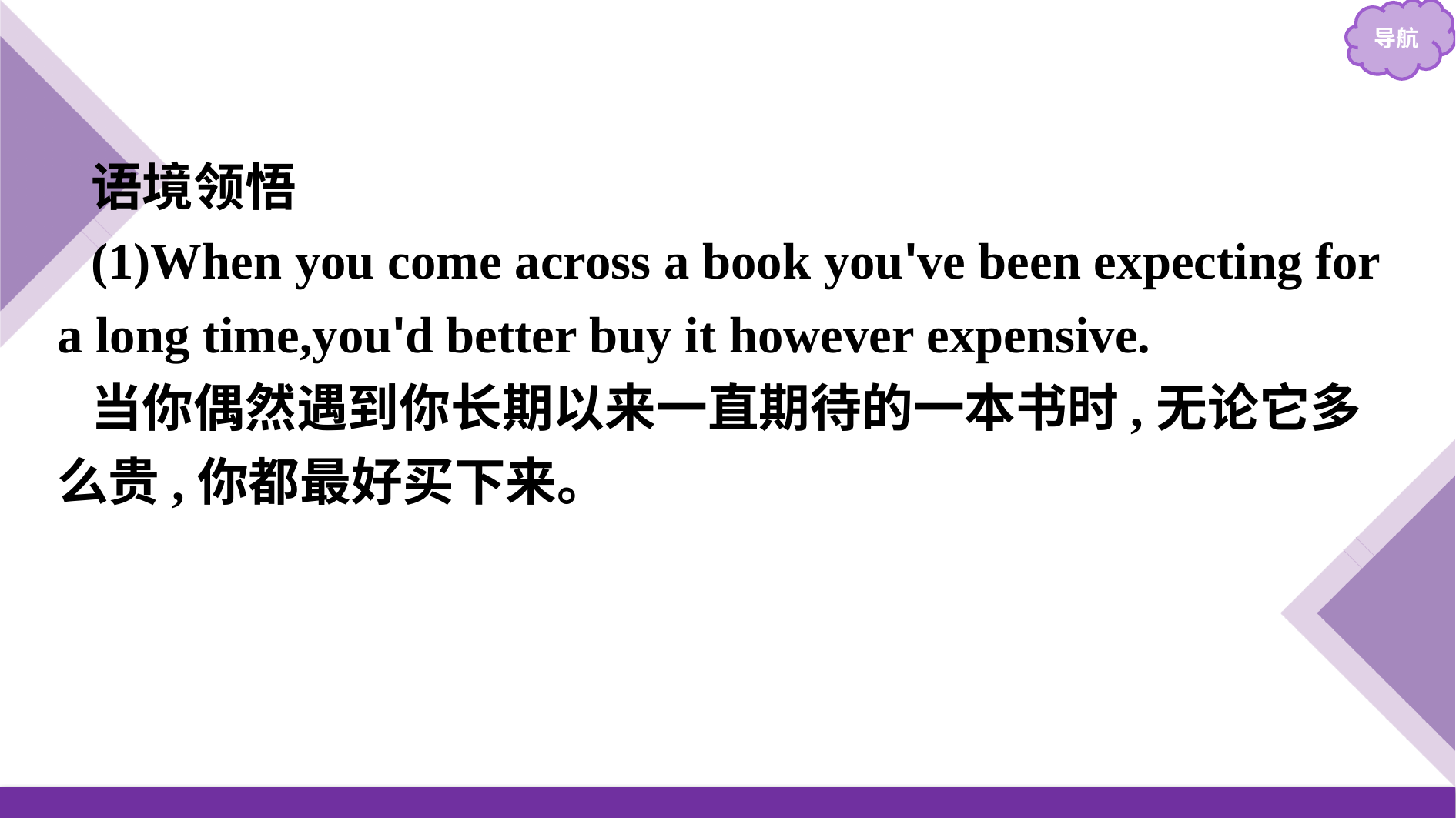

语境领悟
(1)When you come across a book you've been expecting for a long time,you'd better buy it however expensive.
当你偶然遇到你长期以来一直期待的一本书时,无论它多么贵,你都最好买下来。